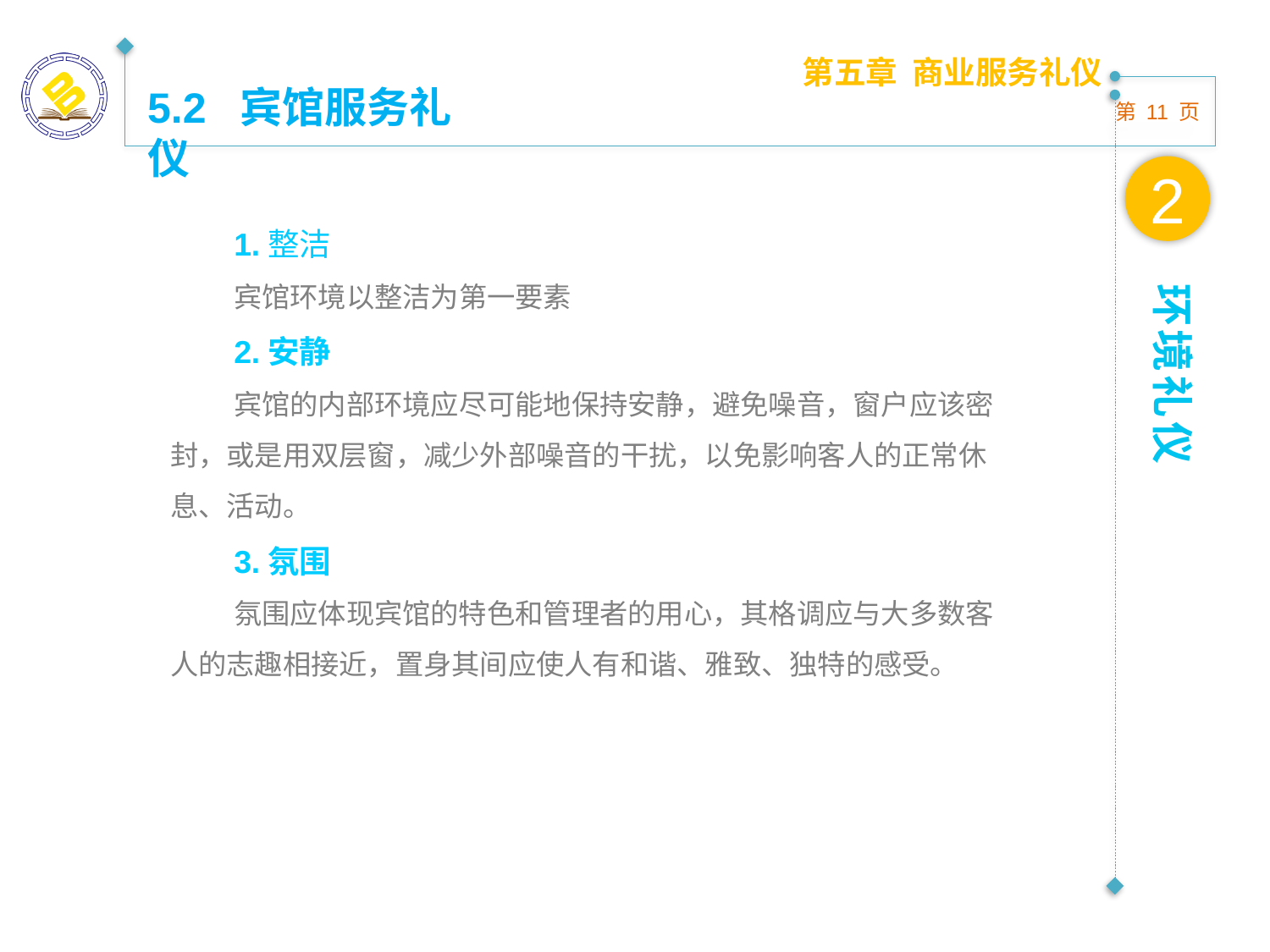

第五章  商业服务礼仪
5.2  宾馆服务礼仪
2
1.整洁
宾馆环境以整洁为第一要素
2.安静
宾馆的内部环境应尽可能地保持安静，避免噪音，窗户应该密封，或是用双层窗，减少外部噪音的干扰，以免影响客人的正常休息、活动。
3.氛围
氛围应体现宾馆的特色和管理者的用心，其格调应与大多数客人的志趣相接近，置身其间应使人有和谐、雅致、独特的感受。
环境礼仪